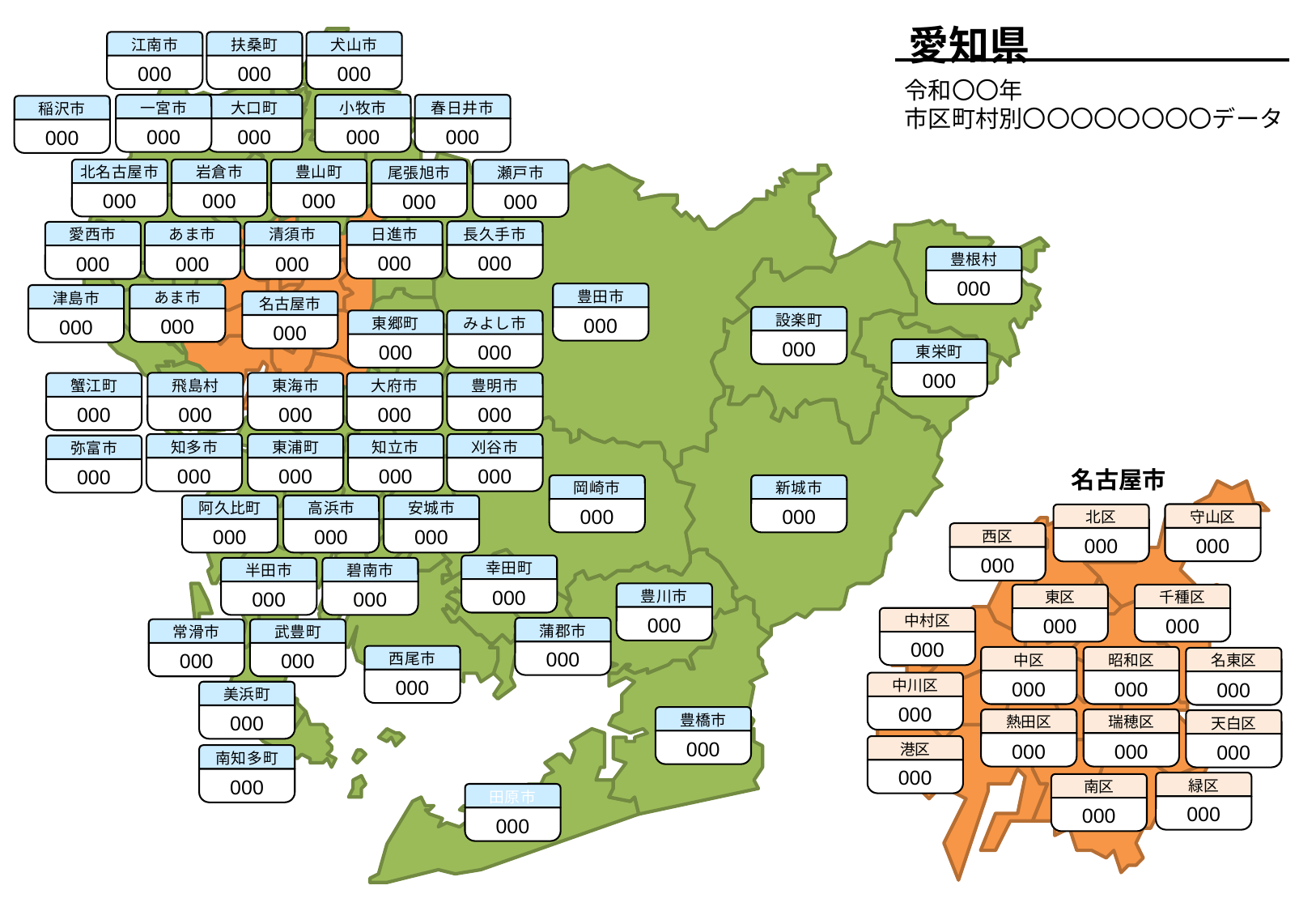

愛知県

江南市
000
扶桑町
000
犬山市
000
令和〇〇年
市区町村別〇〇〇〇〇〇〇〇データ
一宮市
000
大口町
000
小牧市
000
春日井市
000
稲沢市
000
北名古屋市
000
岩倉市
000
豊山町
000
尾張旭市
000
瀬戸市
000
日進市
000
長久手市
000
愛西市
000
あま市
000
清須市
000
豊根村
000
豊田市
000
あま市
000
津島市
000
名古屋市
000
設楽町
000
東郷町
000
みよし市
000
東栄町
000
飛島村
000
東海市
000
大府市
000
豊明市
000
蟹江町
000
知多市
000
東浦町
000
知立市
000
刈谷市
000
弥富市
000
名古屋市
岡崎市
000
新城市
000

阿久比町
000
高浜市
000
安城市
000
守山区
000
北区
000
西区
000
幸田町
000
半田市
000
碧南市
000
豊川市
000
千種区
000
東区
000
中村区
000
蒲郡市
000
常滑市
000
武豊町
000
西尾市
000
昭和区
000
中区
000
名東区
000
中川区
000
美浜町
000
豊橋市
000
熱田区
000
瑞穂区
000
天白区
000
港区
000
南知多町
000
緑区
000
南区
000
田原市
000